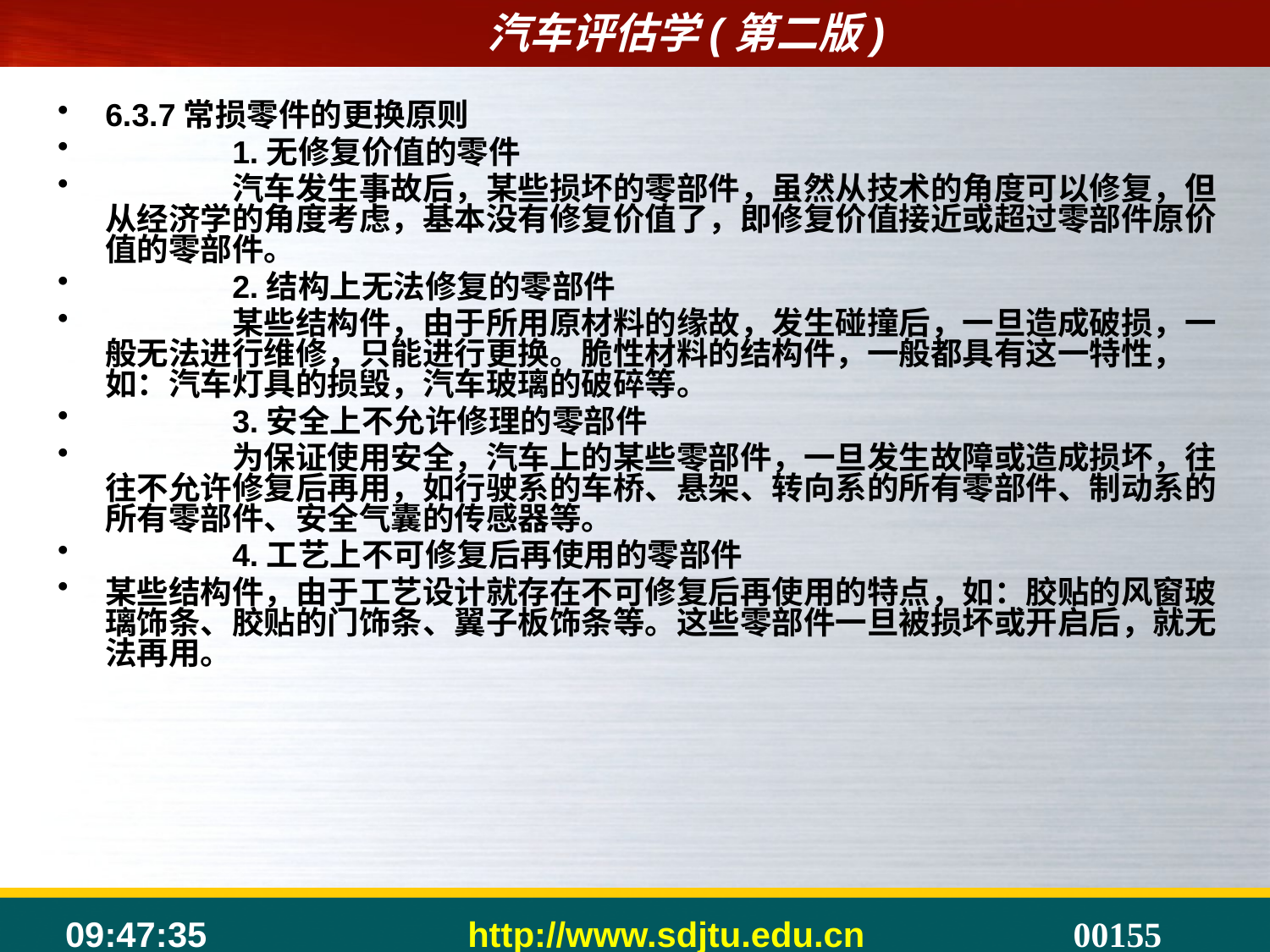

#
6.3.7常损零件的更换原则
	1.无修复价值的零件
	汽车发生事故后，某些损坏的零部件，虽然从技术的角度可以修复，但从经济学的角度考虑，基本没有修复价值了，即修复价值接近或超过零部件原价值的零部件。
	2.结构上无法修复的零部件
	某些结构件，由于所用原材料的缘故，发生碰撞后，一旦造成破损，一般无法进行维修，只能进行更换。脆性材料的结构件，一般都具有这一特性，如：汽车灯具的损毁，汽车玻璃的破碎等。
	3.安全上不允许修理的零部件
	为保证使用安全，汽车上的某些零部件，一旦发生故障或造成损坏，往往不允许修复后再用，如行驶系的车桥、悬架、转向系的所有零部件、制动系的所有零部件、安全气囊的传感器等。
	4.工艺上不可修复后再使用的零部件
某些结构件，由于工艺设计就存在不可修复后再使用的特点，如：胶贴的风窗玻璃饰条、胶贴的门饰条、翼子板饰条等。这些零部件一旦被损坏或开启后，就无法再用。